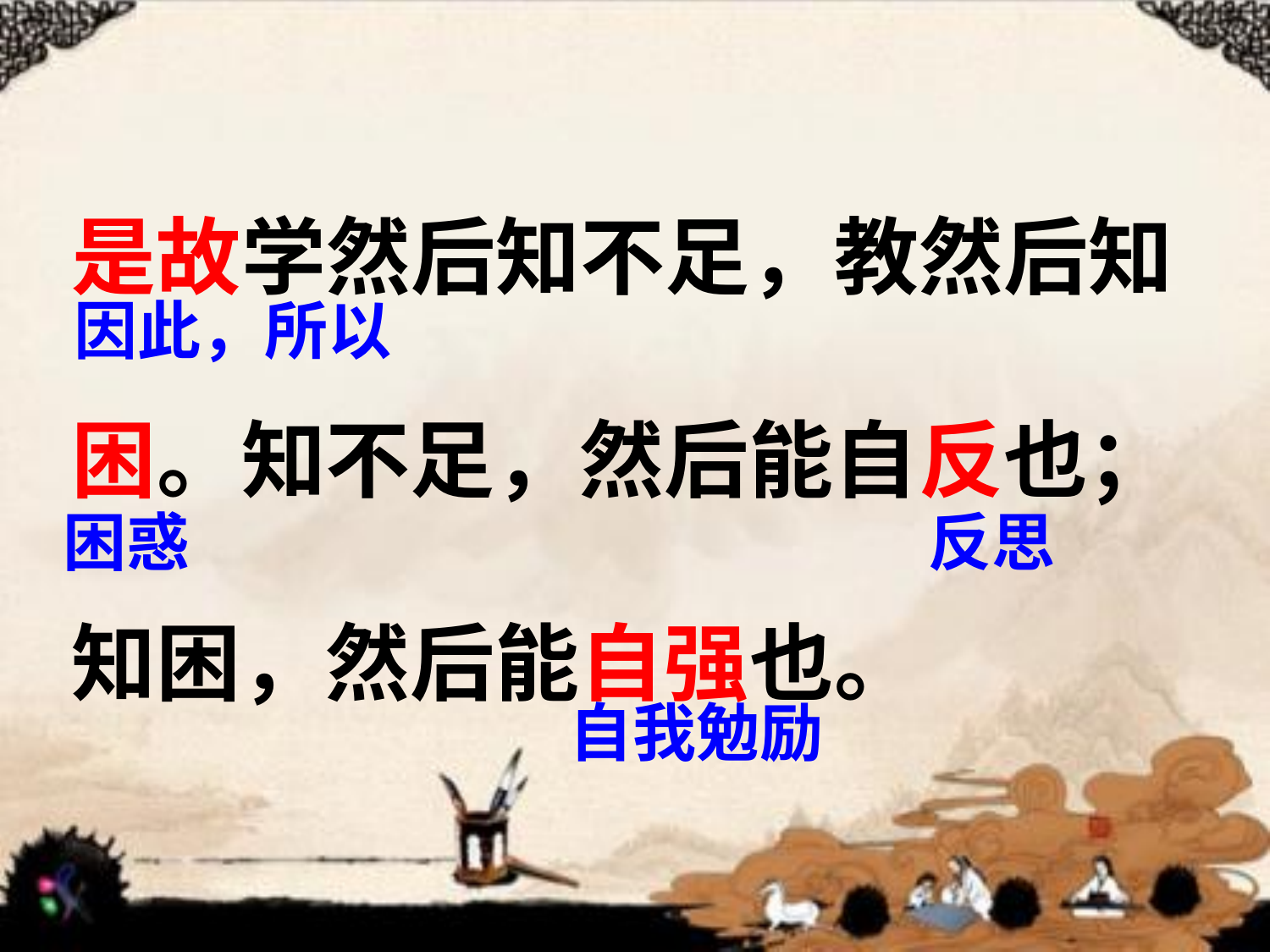

是故学然后知不足，教然后知困。知不足，然后能自反也；知困，然后能自强也。
因此，所以
困惑
反思
自我勉励